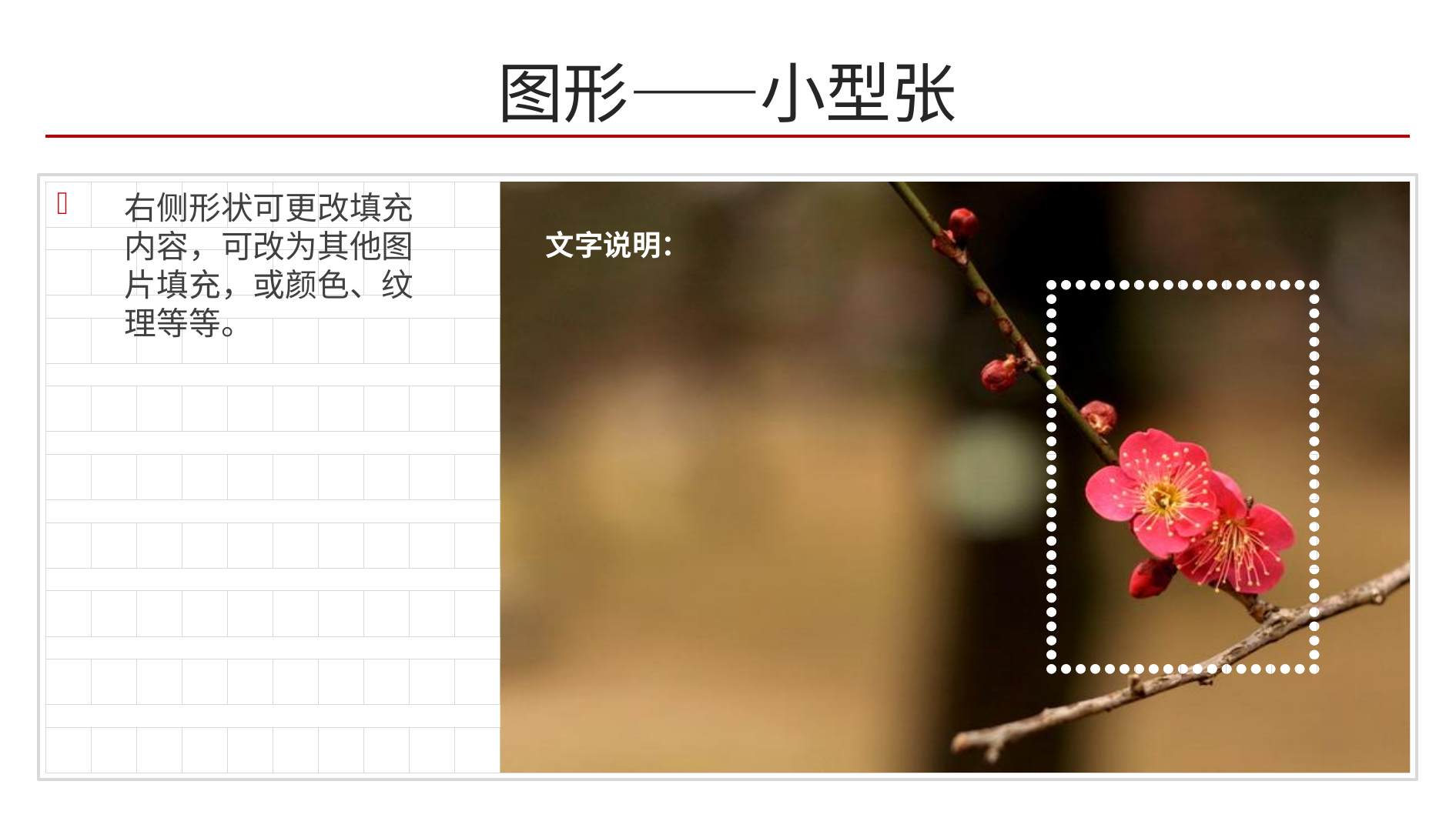

# 图形——小型张
右侧形状可更改填充内容，可改为其他图片填充，或颜色、纹理等等。
文字说明：